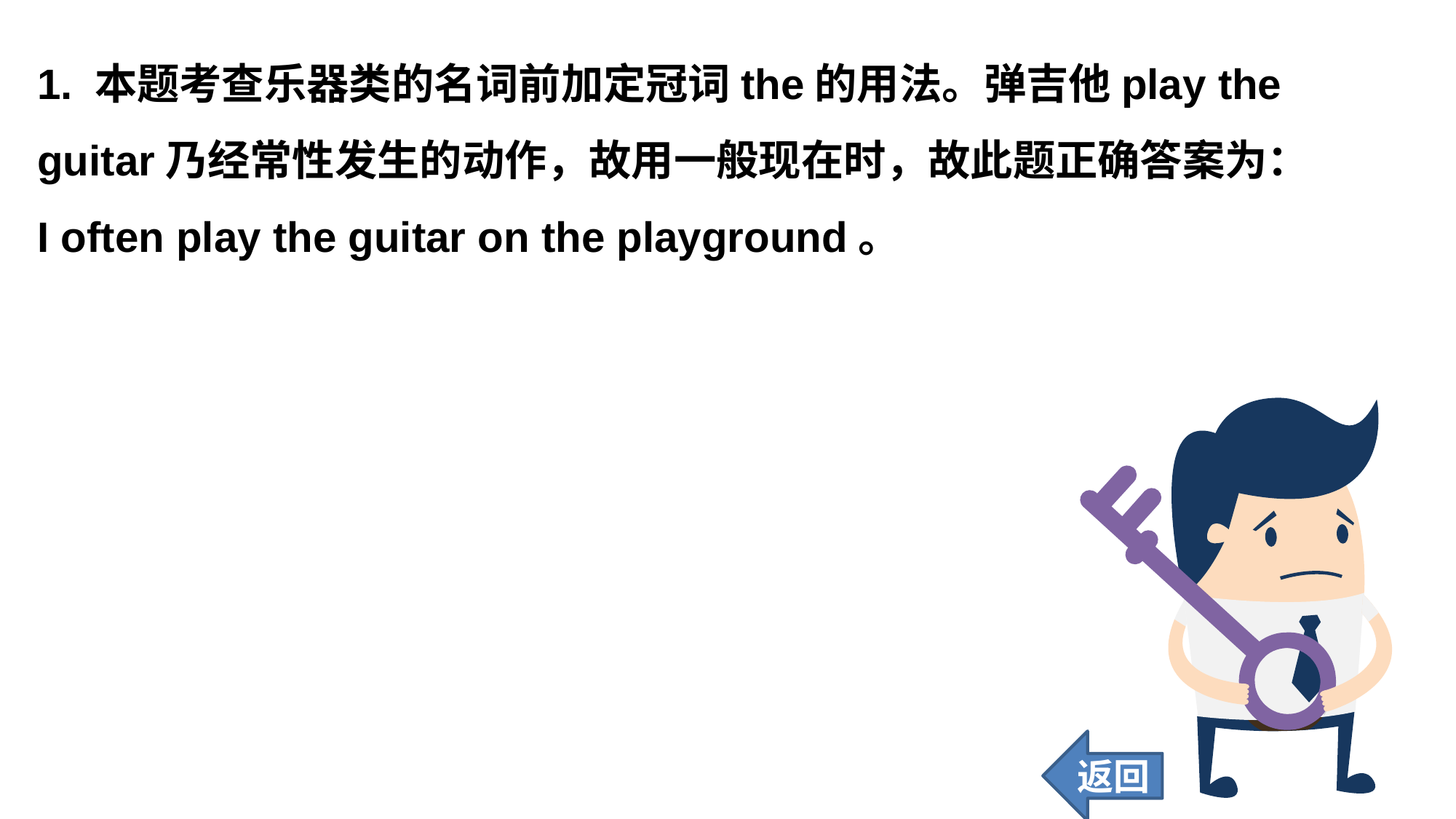

1. 本题考查乐器类的名词前加定冠词the的用法。弹吉他play the guitar乃经常性发生的动作，故用一般现在时，故此题正确答案为：I often play the guitar on the playground。

返回
33